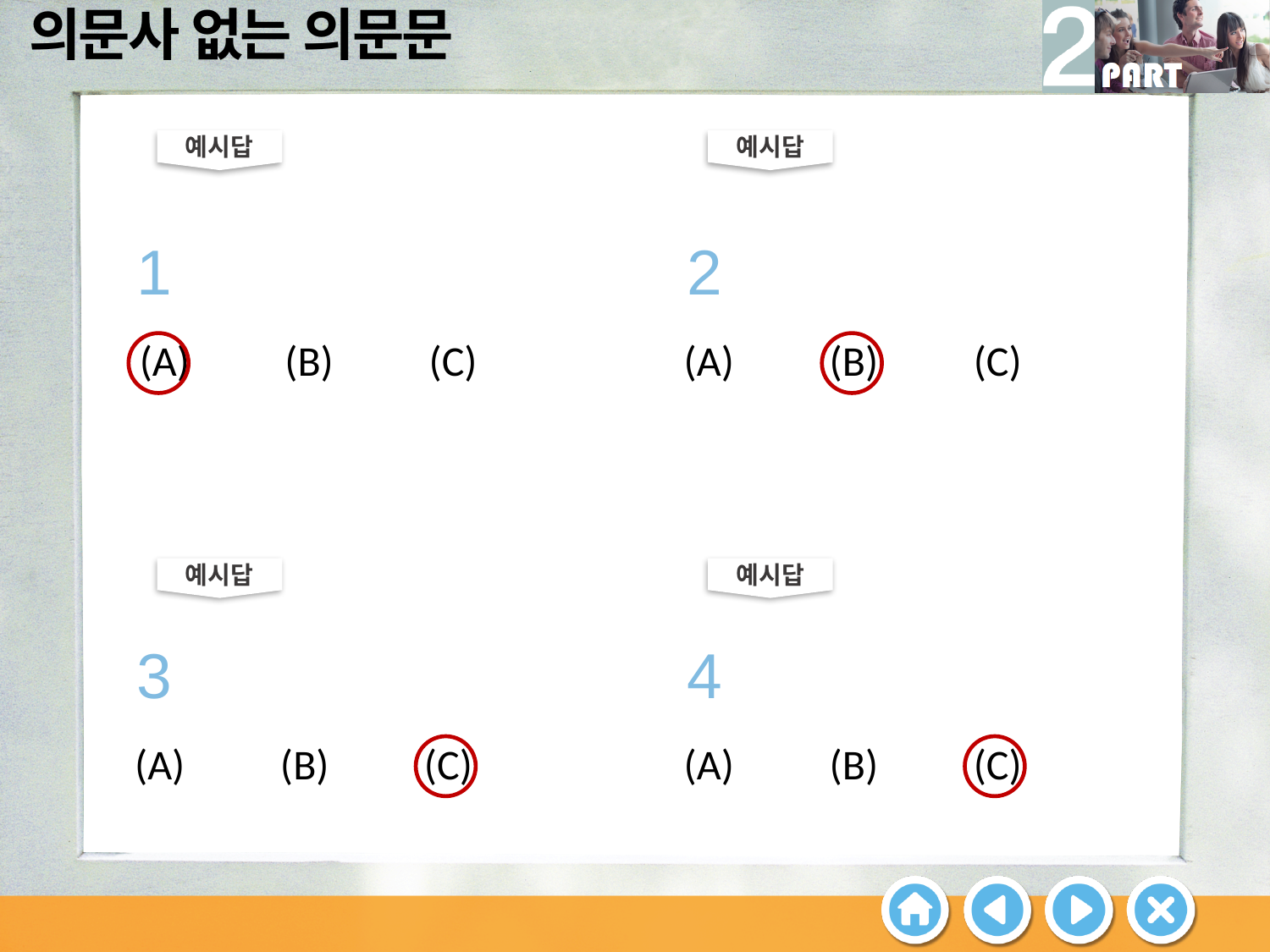

예시답
예시답
1
2
(A)          (B)          (C)
(A)          (B)          (C)

예시답
예시답
3
4
(A)          (B)          (C)
(A)          (B)          (C)